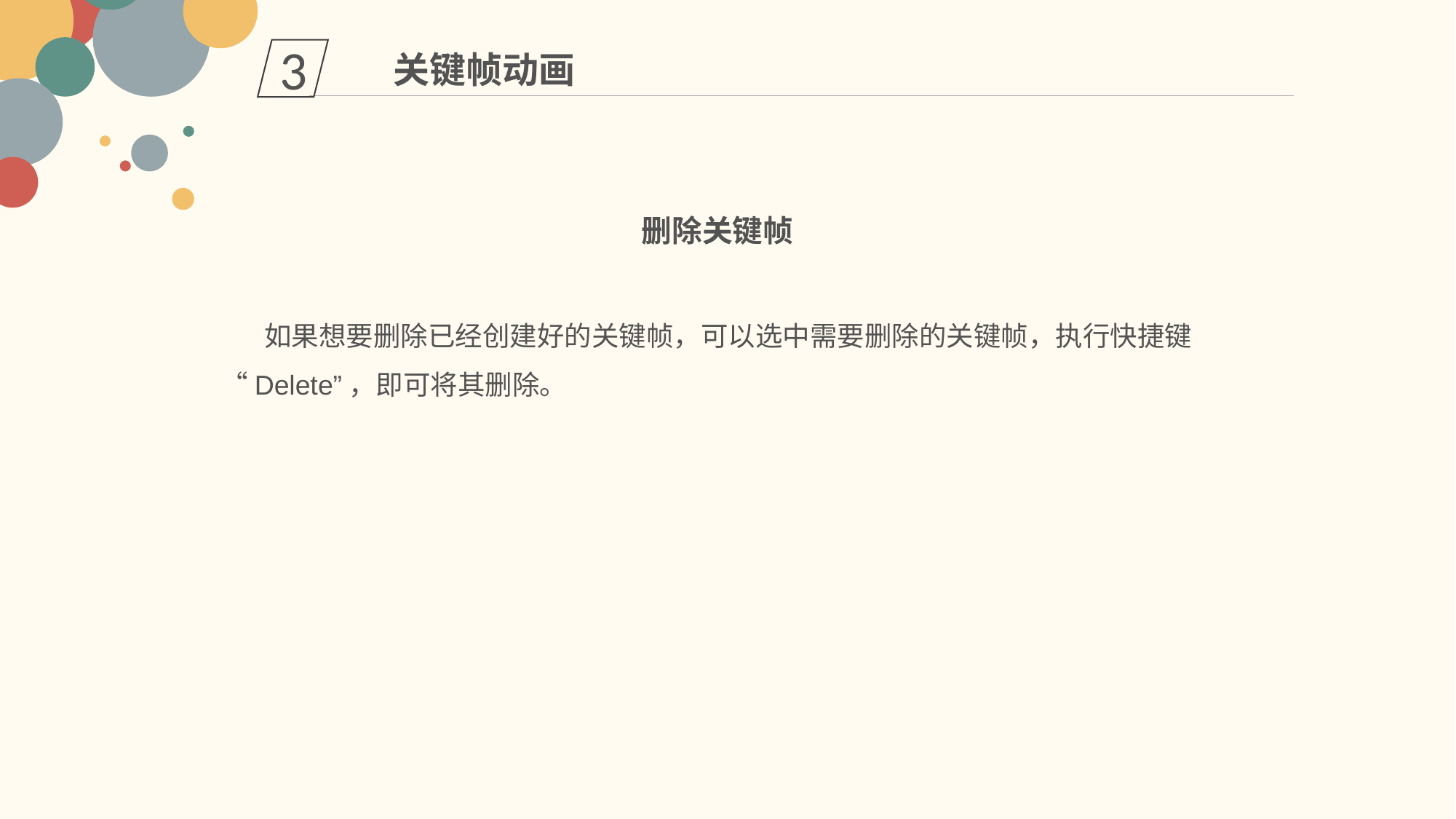

3
关键帧动画
删除关键帧

      如果想要删除已经创建好的关键帧，可以选中需要删除的关键帧，执行快捷键“Delete”，即可将其删除。